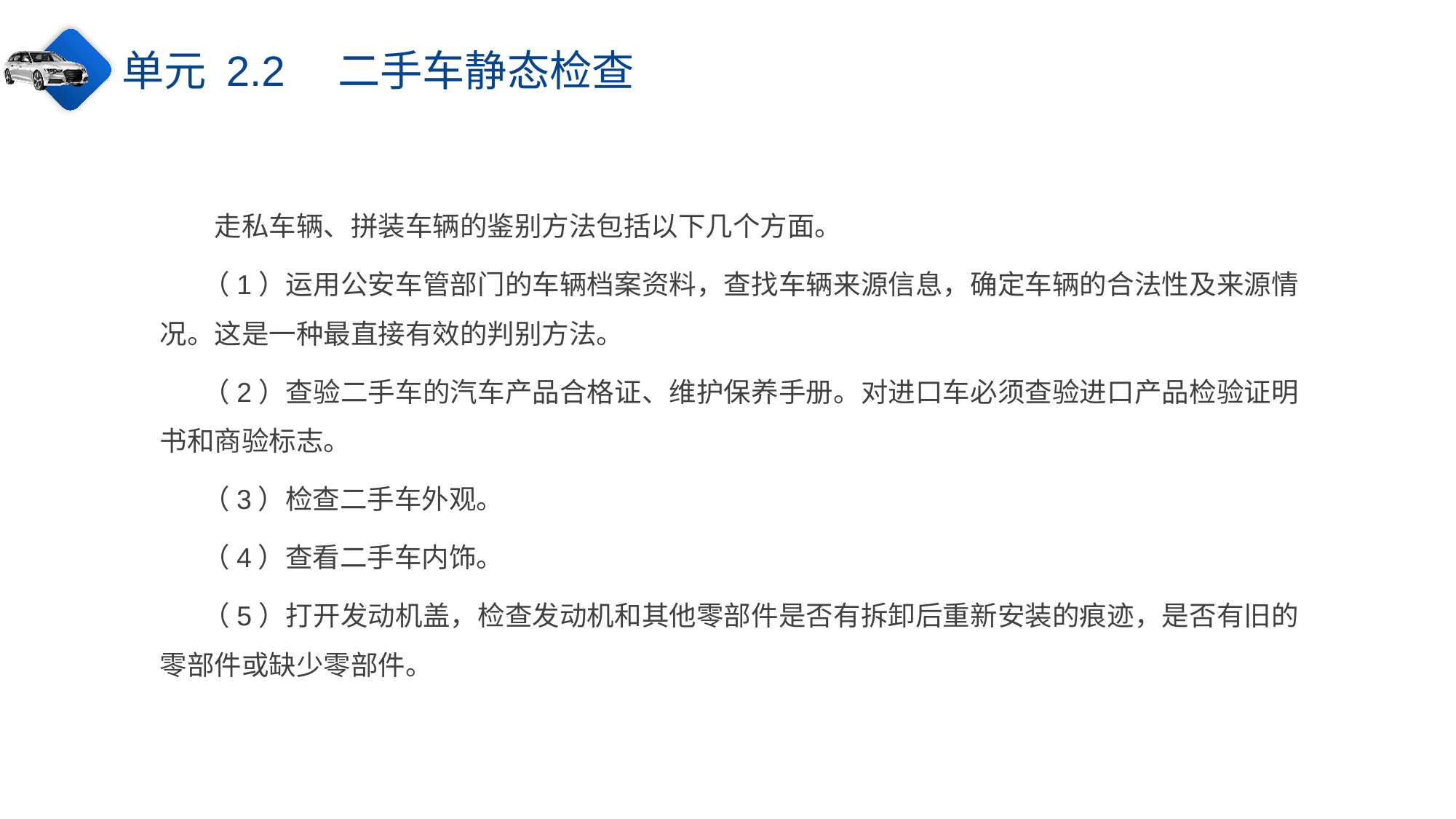

单元 2.2　二手车静态检查
走私车辆、拼装车辆的鉴别方法包括以下几个方面。
（1）运用公安车管部门的车辆档案资料，查找车辆来源信息，确定车辆的合法性及来源情况。这是一种最直接有效的判别方法。
（2）查验二手车的汽车产品合格证、维护保养手册。对进口车必须查验进口产品检验证明书和商验标志。
（3）检查二手车外观。
（4）查看二手车内饰。
（5）打开发动机盖，检查发动机和其他零部件是否有拆卸后重新安装的痕迹，是否有旧的零部件或缺少零部件。